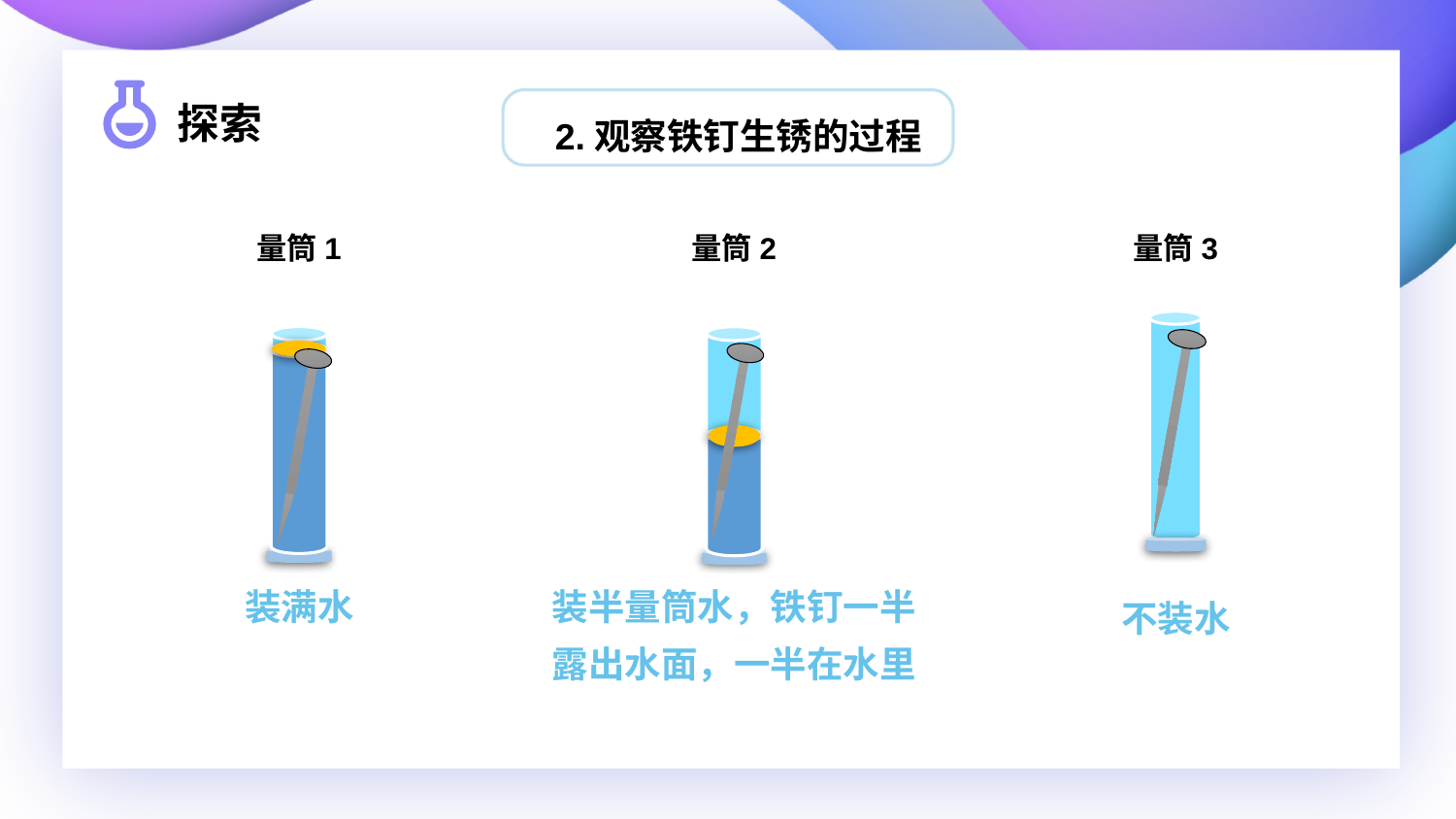

探索

2.观察铁钉生锈的过程
量筒1
量筒2
量筒3

装满水
装半量筒水，铁钉一半露出水面，一半在水里
不装水